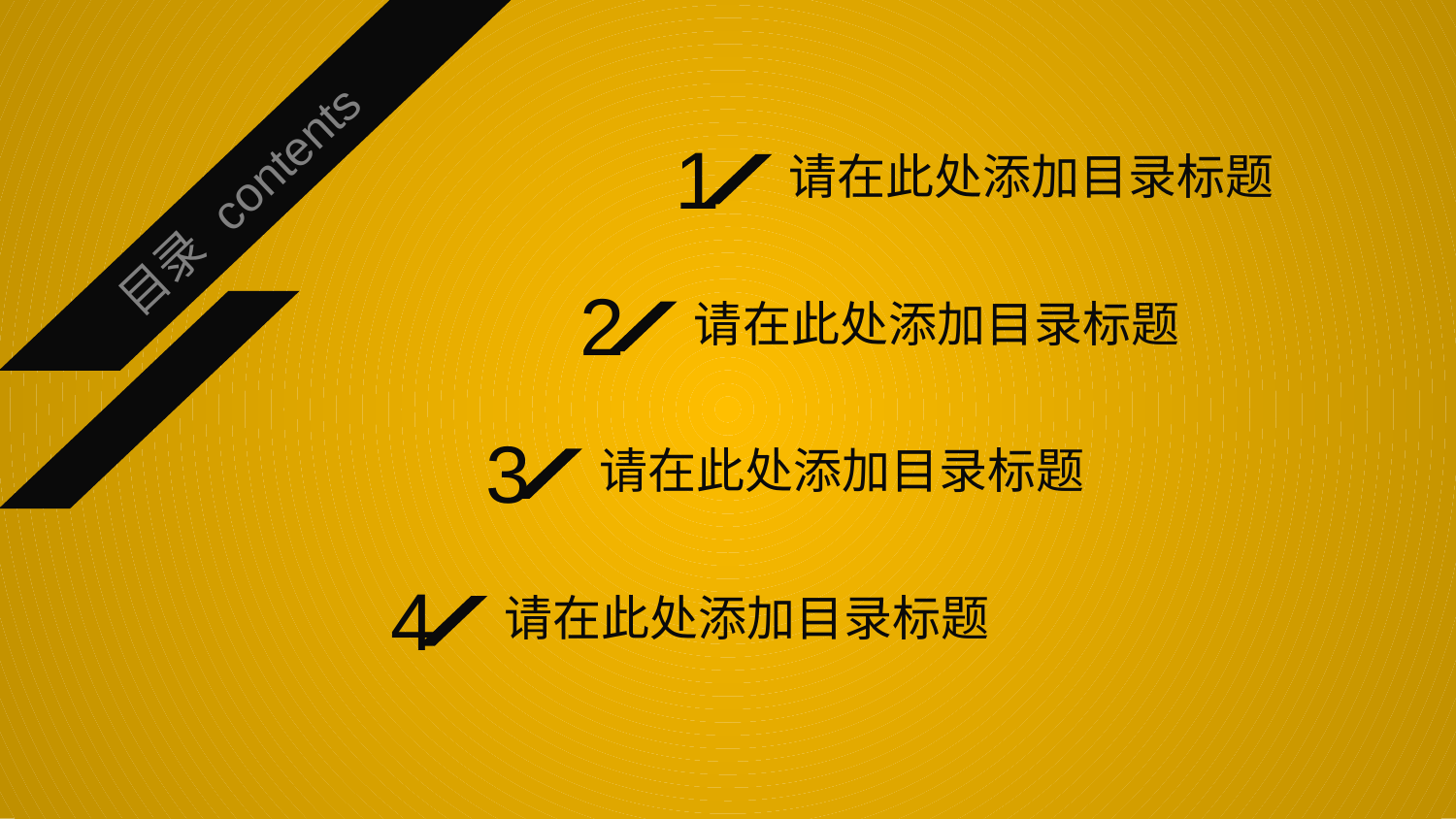

contents
1

请在此处添加目录标题

目录
2

请在此处添加目录标题

3

请在此处添加目录标题
4

请在此处添加目录标题